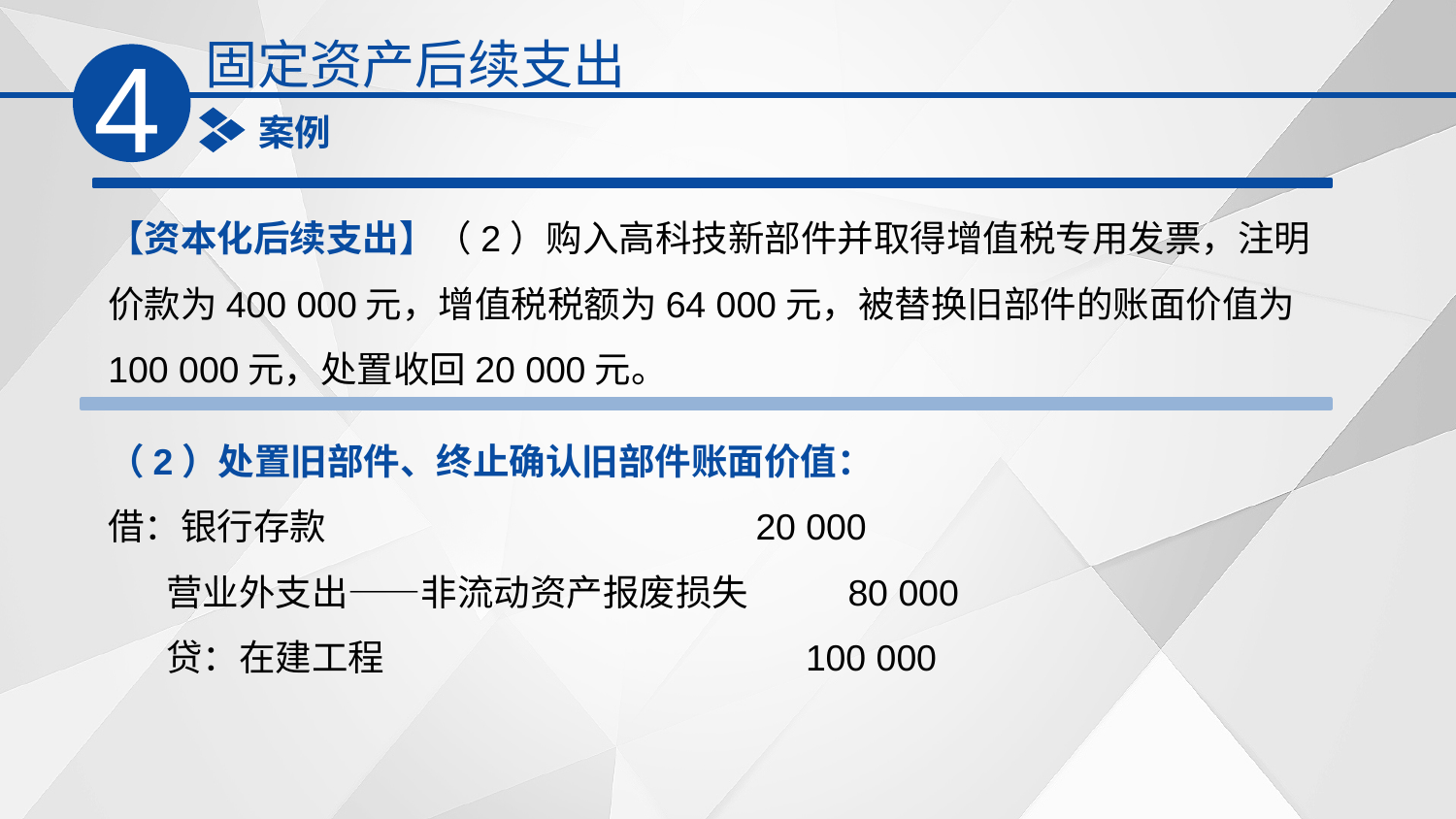

固定资产后续支出
4

案例

【资本化后续支出】（2）购入高科技新部件并取得增值税专用发票，注明价款为400 000元，增值税税额为64 000元，被替换旧部件的账面价值为100 000元，处置收回20 000元。

（2）处置旧部件、终止确认旧部件账面价值：
借：银行存款                                                   20 000
      营业外支出——非流动资产报废损失           80 000
      贷：在建工程                                                  100 000